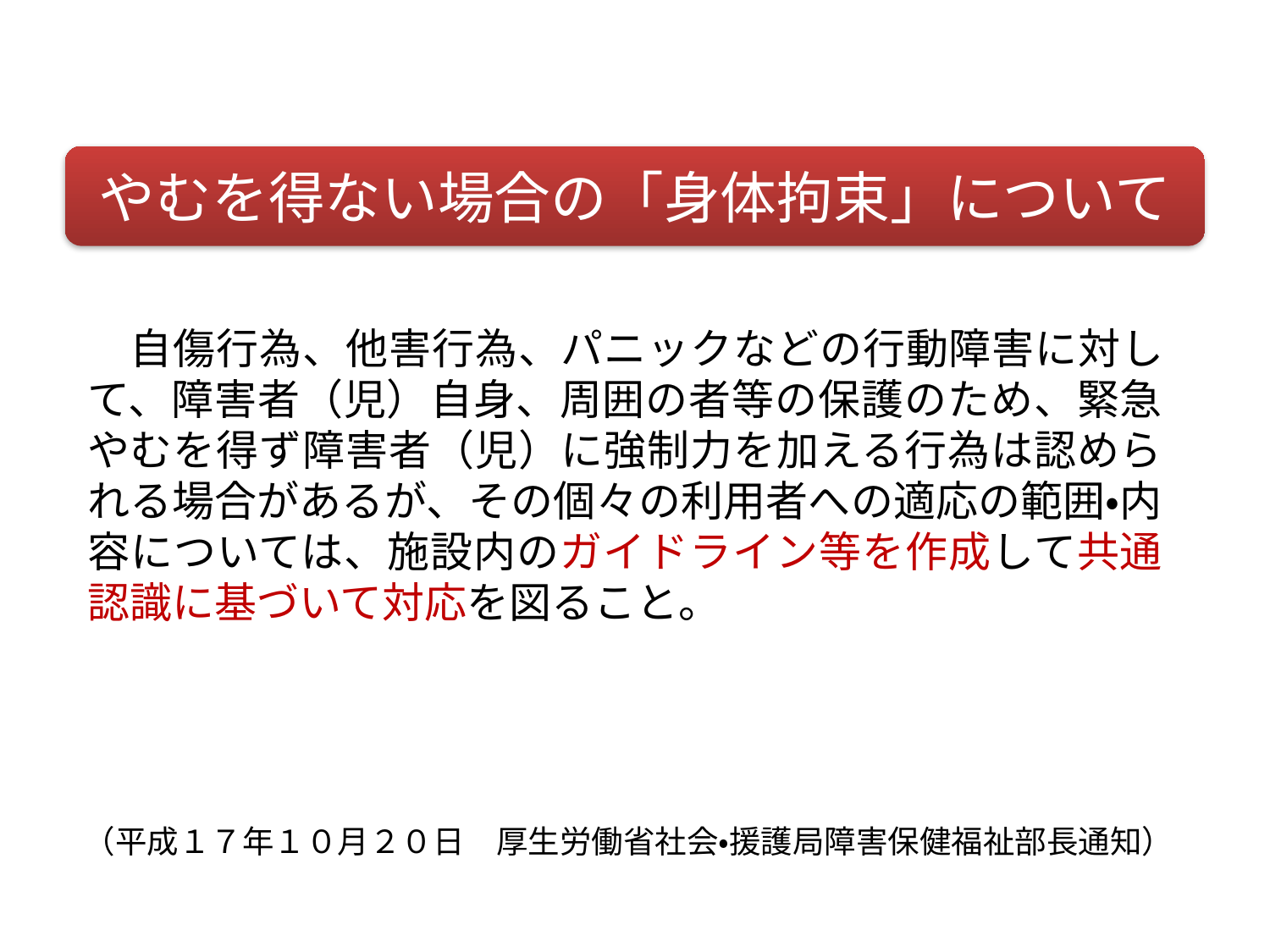

やむを得ない場合の「身体拘束」について
　自傷行為、他害行為、パニックなどの行動障害に対して、障害者（児）自身、周囲の者等の保護のため、緊急やむを得ず障害者（児）に強制力を加える行為は認められる場合があるが、その個々の利用者への適応の範囲・内容については、施設内のガイドライン等を作成して共通認識に基づいて対応を図ること。
（平成１７年１０月２０日　厚生労働省社会・援護局障害保健福祉部長通知）